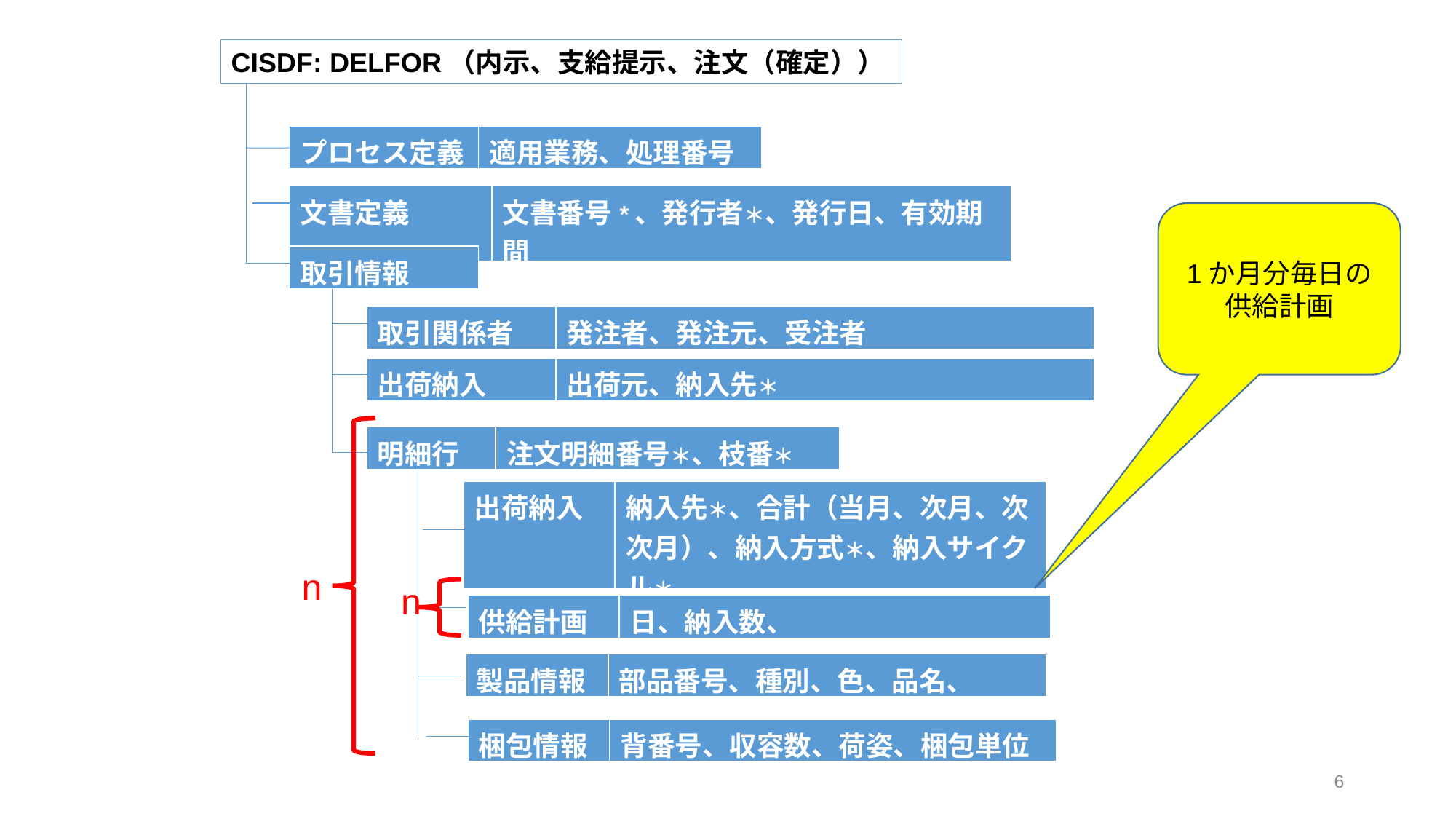

CISDF: DELFOR（内示、支給提示、注文（確定））
| プロセス定義 | 適用業務、処理番号 |
| --- | --- |
| 文書定義 | 文書番号\*、発行者＊、発行日、有効期間 |
| --- | --- |
1か月分毎日の供給計画
| 取引情報 |
| --- |
| 取引関係者 | 発注者、発注元、受注者 |
| --- | --- |
| 出荷納入 | 出荷元、納入先＊ |
| --- | --- |

| 明細行 | 注文明細番号＊、枝番＊ |
| --- | --- |
| 出荷納入 | 納入先＊、合計（当月、次月、次次月）、納入方式＊、納入サイクル＊ |
| --- | --- |
n
n

| 供給計画 | 日、納入数、 |
| --- | --- |
| 製品情報 | 部品番号、種別、色、品名、 |
| --- | --- |
| 梱包情報 | 背番号、収容数、荷姿、梱包単位 |
| --- | --- |
6